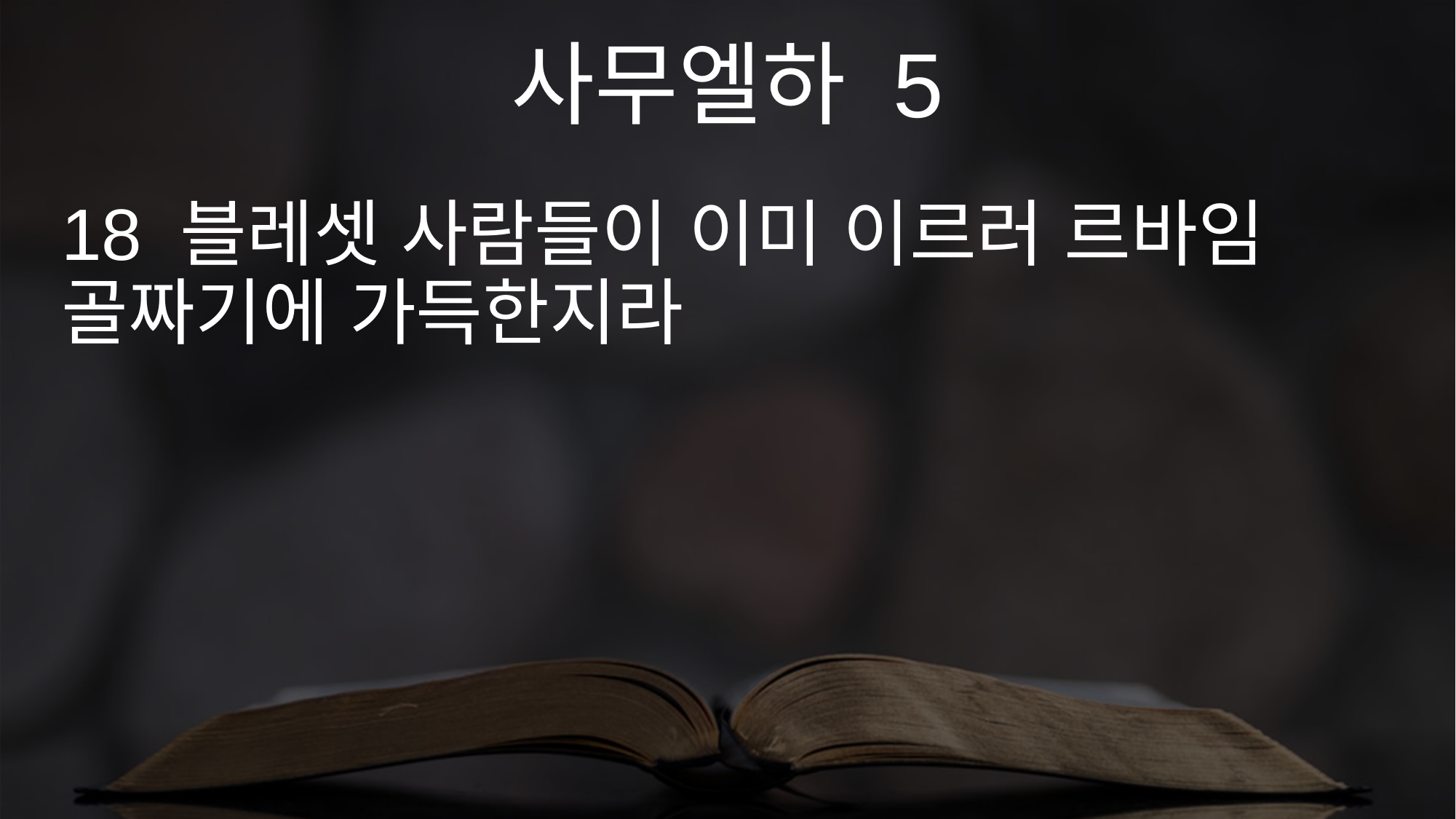

사무엘하 5
18 블레셋 사람들이 이미 이르러 르바임 골짜기에 가득한지라